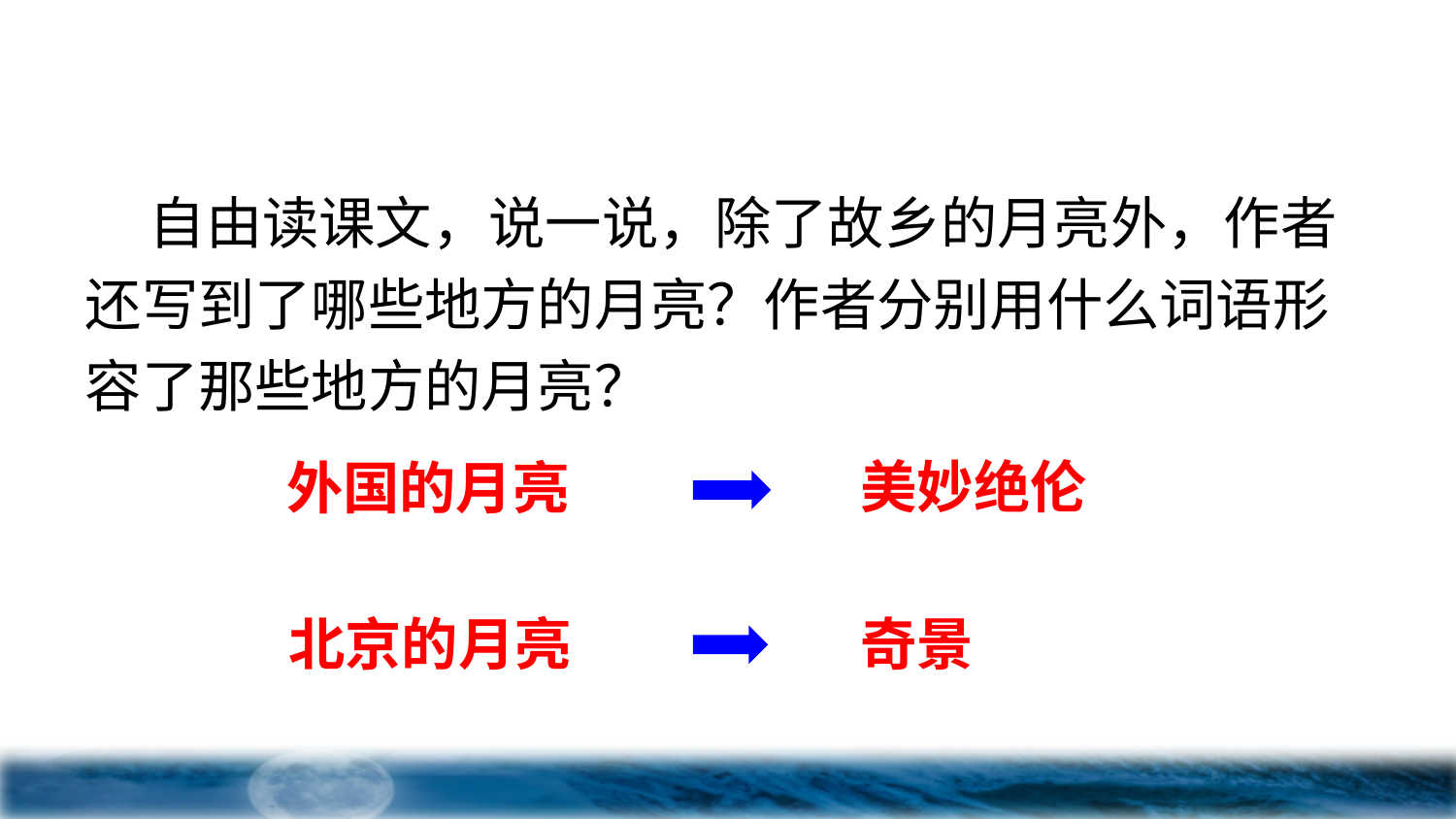

自由读课文，说一说，除了故乡的月亮外，作者还写到了哪些地方的月亮？作者分别用什么词语形容了那些地方的月亮？
美妙绝伦
外国的月亮

北京的月亮
奇景